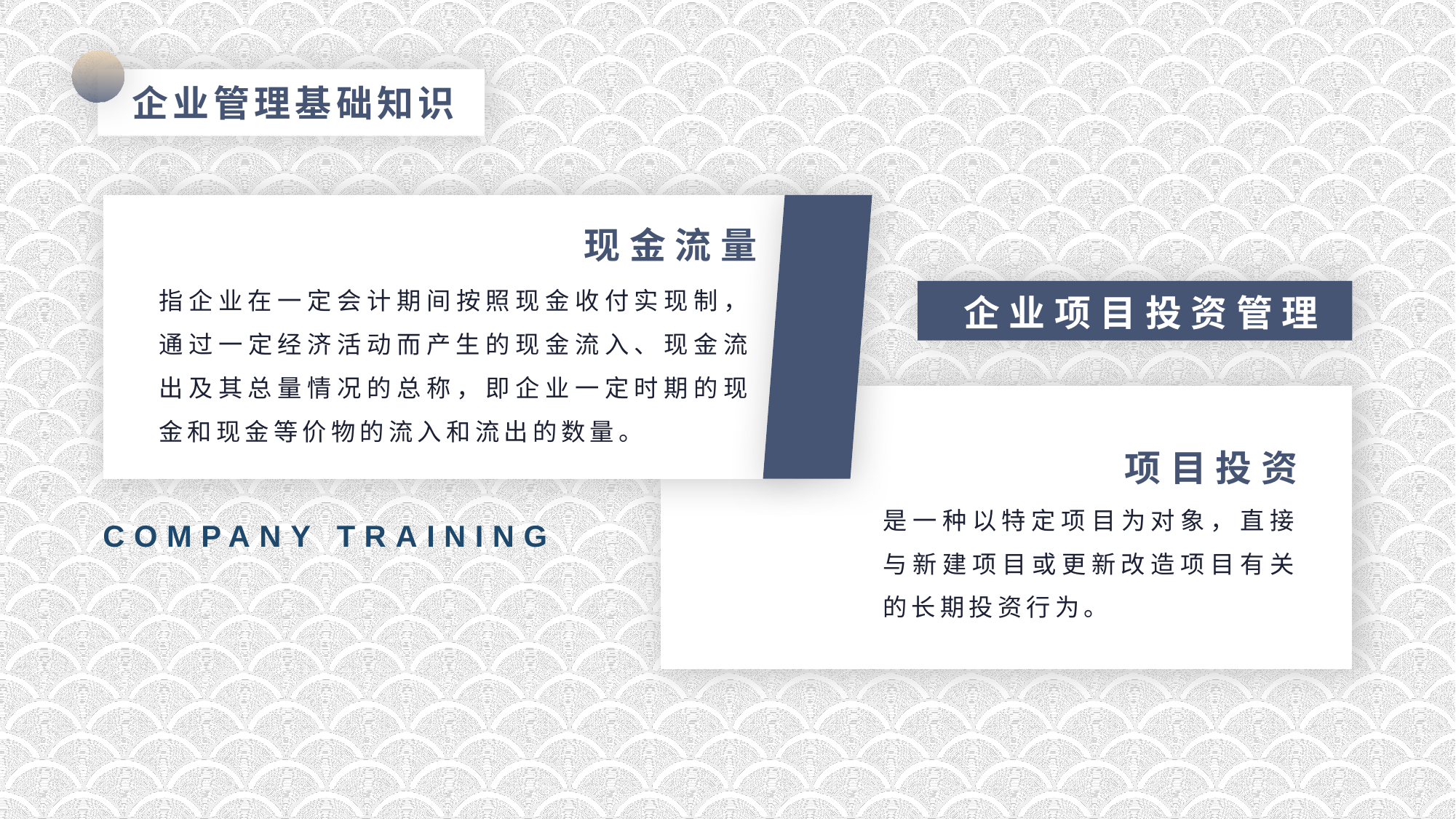

现金流量
指企业在一定会计期间按照现金收付实现制，通过一定经济活动而产生的现金流入、现金流出及其总量情况的总称，即企业一定时期的现金和现金等价物的流入和流出的数量。

企业项目投资管理

项目投资
是一种以特定项目为对象，直接与新建项目或更新改造项目有关的长期投资行为。
COMPANY TRAINING